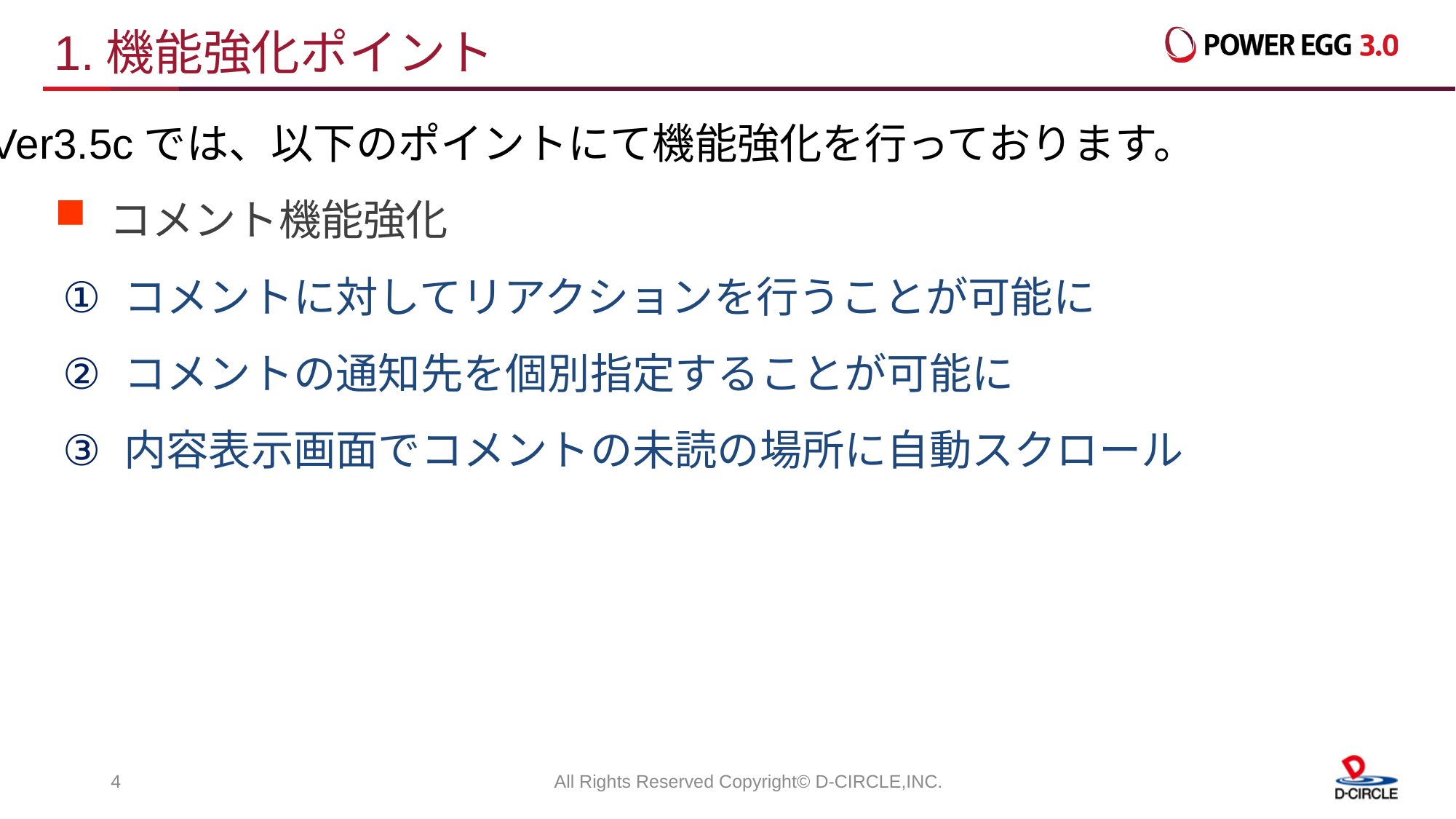

# 1.機能強化ポイント
Ver3.5cでは、以下のポイントにて機能強化を行っております。
コメント機能強化
コメントに対してリアクションを行うことが可能に
コメントの通知先を個別指定することが可能に
内容表示画面でコメントの未読の場所に自動スクロール
4
All Rights Reserved Copyright© D-CIRCLE,INC.